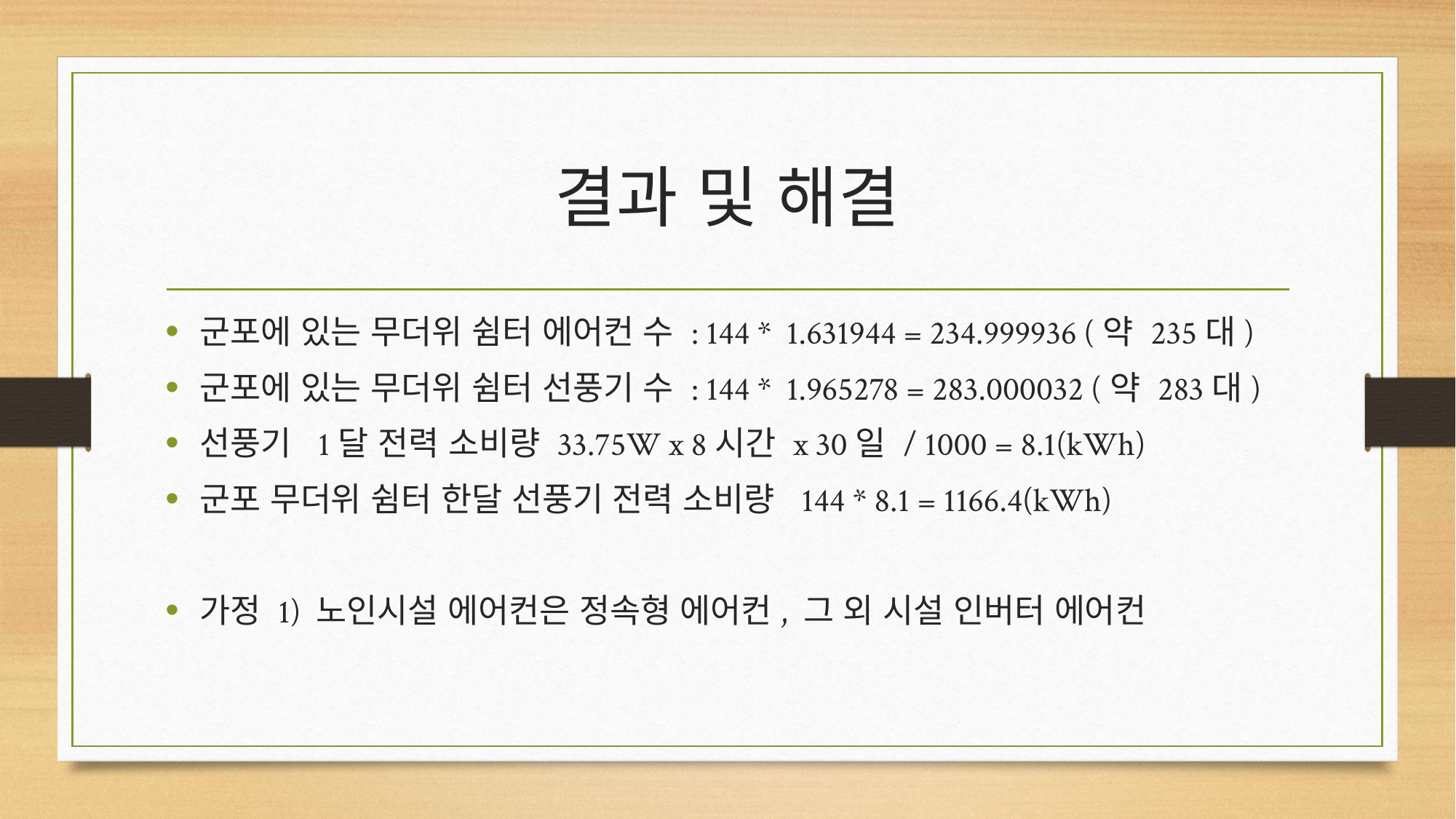

# 결과 및 해결
군포에 있는 무더위 쉼터 에어컨 수 : 144 *  1.631944 = 234.999936 (약 235대)
군포에 있는 무더위 쉼터 선풍기 수 : 144 *  1.965278 = 283.000032 (약 283대)
선풍기  1달 전력 소비량 33.75W x 8시간 x 30일 / 1000 = 8.1(kWh)
군포 무더위 쉼터 한달 선풍기 전력 소비량  144 * 8.1 = 1166.4(kWh)

가정 1) 노인시설 에어컨은 정속형 에어컨, 그 외 시설 인버터 에어컨